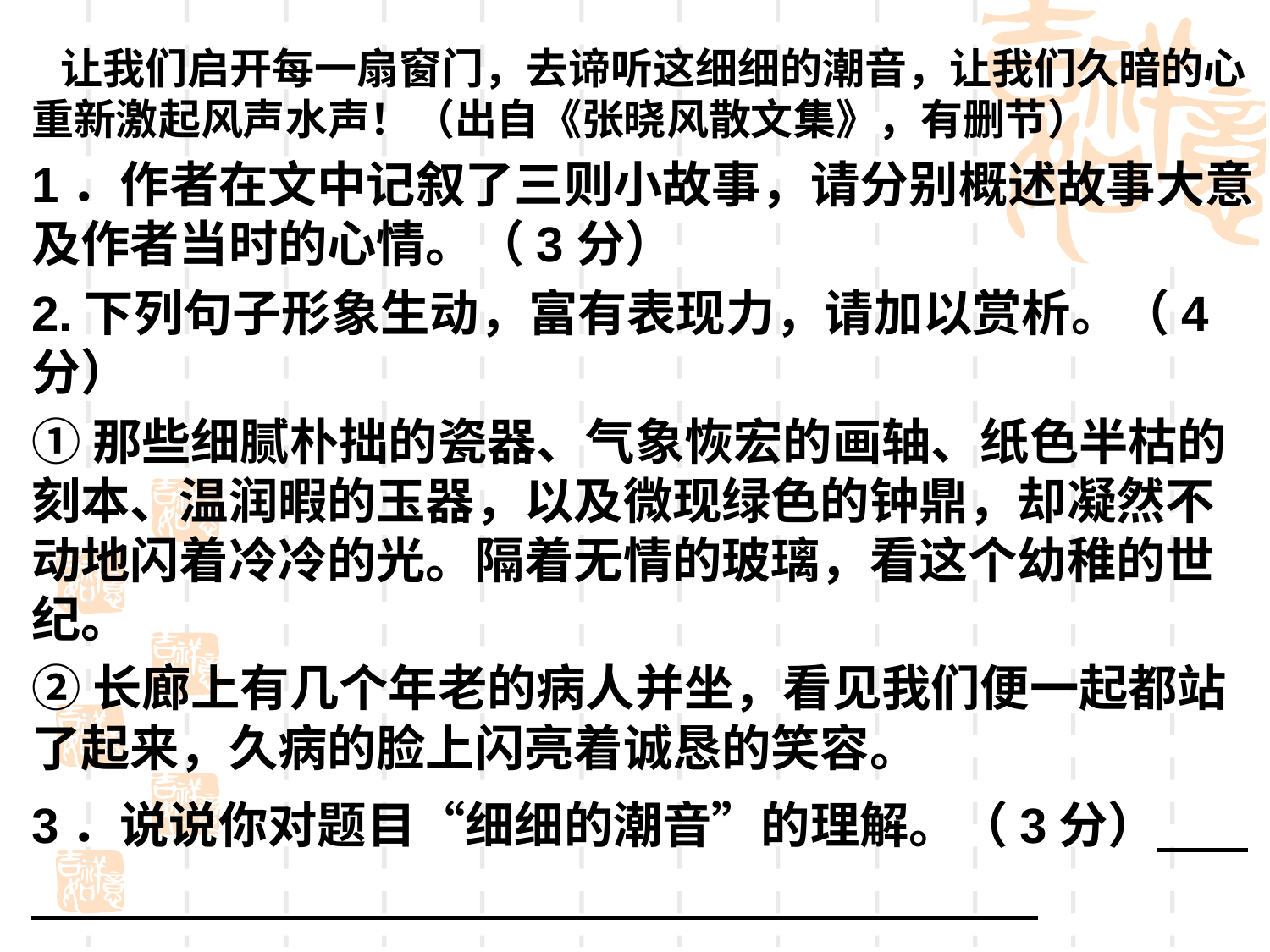

让我们启开每一扇窗门，去谛听这细细的潮音，让我们久暗的心重新激起风声水声！（出自《张晓风散文集》，有删节）
1．作者在文中记叙了三则小故事，请分别概述故事大意及作者当时的心情。（3分）
2.下列句子形象生动，富有表现力，请加以赏析。（4分）
①那些细腻朴拙的瓷器、气象恢宏的画轴、纸色半枯的刻本、温润暇的玉器，以及微现绿色的钟鼎，却凝然不动地闪着冷冷的光。隔着无情的玻璃，看这个幼稚的世纪。
②长廊上有几个年老的病人并坐，看见我们便一起都站了起来，久病的脸上闪亮着诚恳的笑容。
3．说说你对题目“细细的潮音”的理解。（3分）